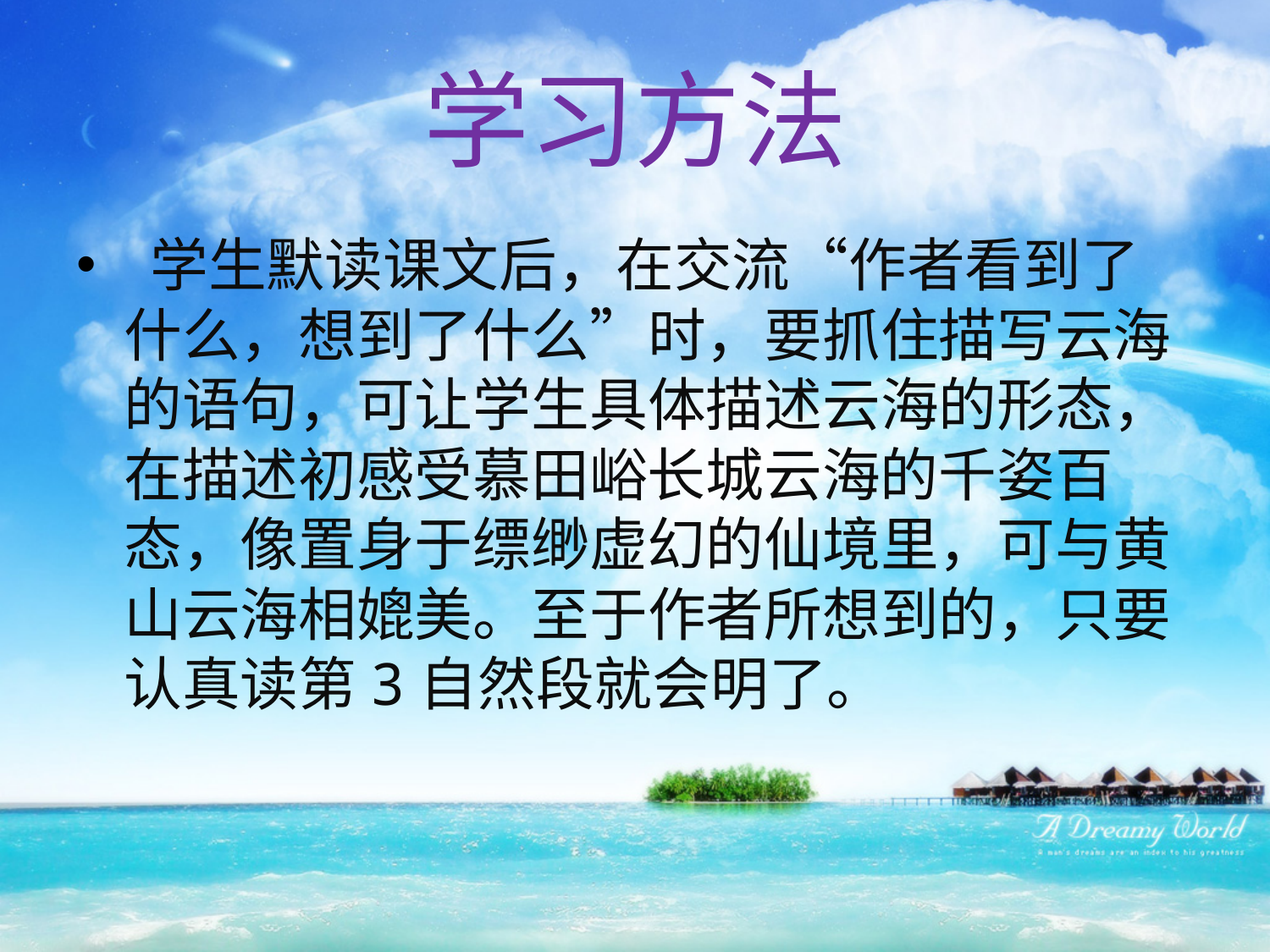

# 学习方法
 学生默读课文后，在交流“作者看到了什么，想到了什么”时，要抓住描写云海的语句，可让学生具体描述云海的形态，在描述初感受慕田峪长城云海的千姿百态，像置身于缥缈虚幻的仙境里，可与黄 山云海相媲美。至于作者所想到的，只要认真读第3自然段就会明了。